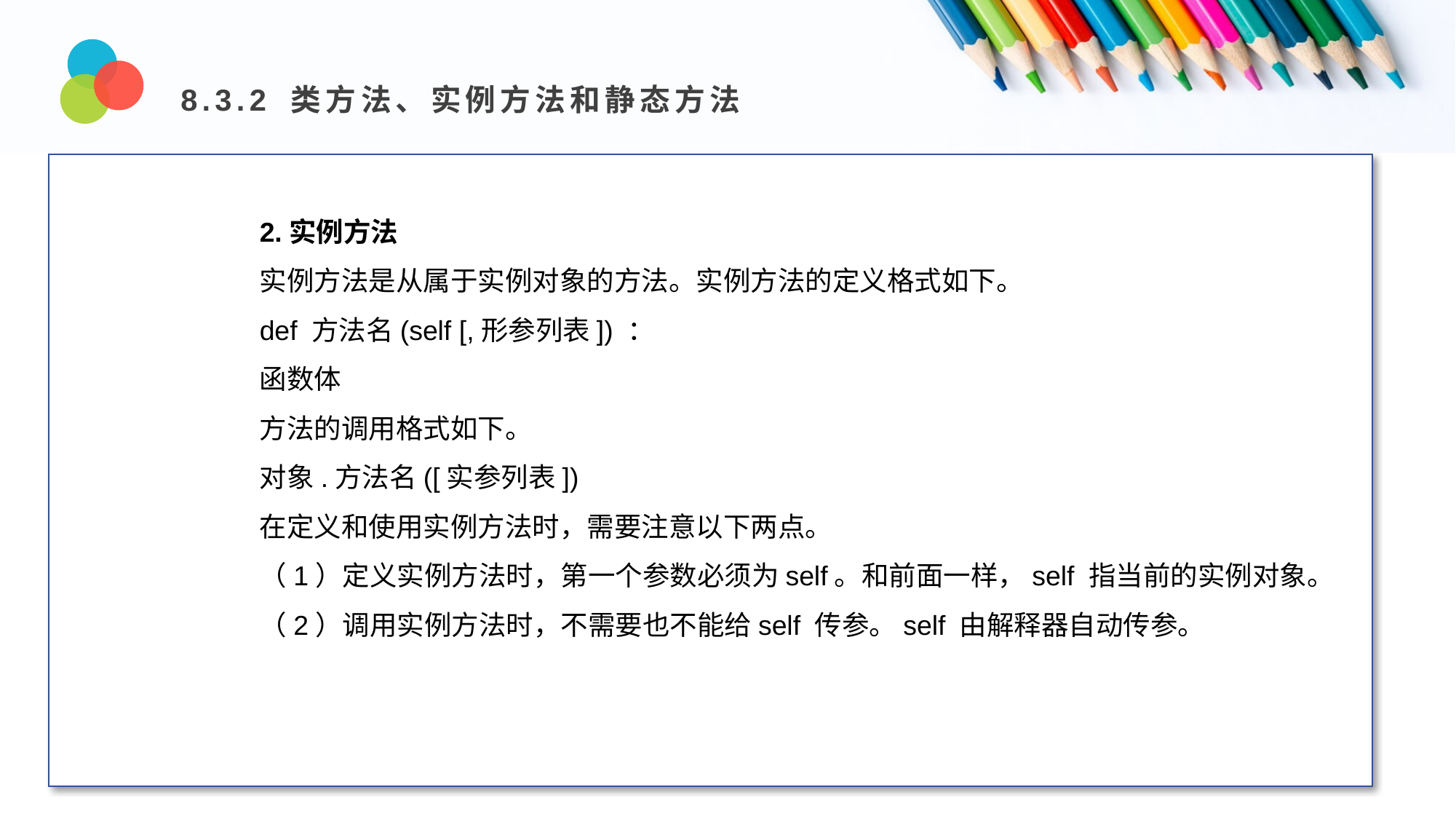

8.3.2 类方法、实例方法和静态方法
Design and Production
2.实例方法
实例方法是从属于实例对象的方法。实例方法的定义格式如下。
def 方法名(self [,形参列表]) ：
函数体
方法的调用格式如下。
对象.方法名([实参列表])
在定义和使用实例方法时，需要注意以下两点。
（1）定义实例方法时，第一个参数必须为self。和前面一样，self 指当前的实例对象。
（2）调用实例方法时，不需要也不能给self 传参。self 由解释器自动传参。